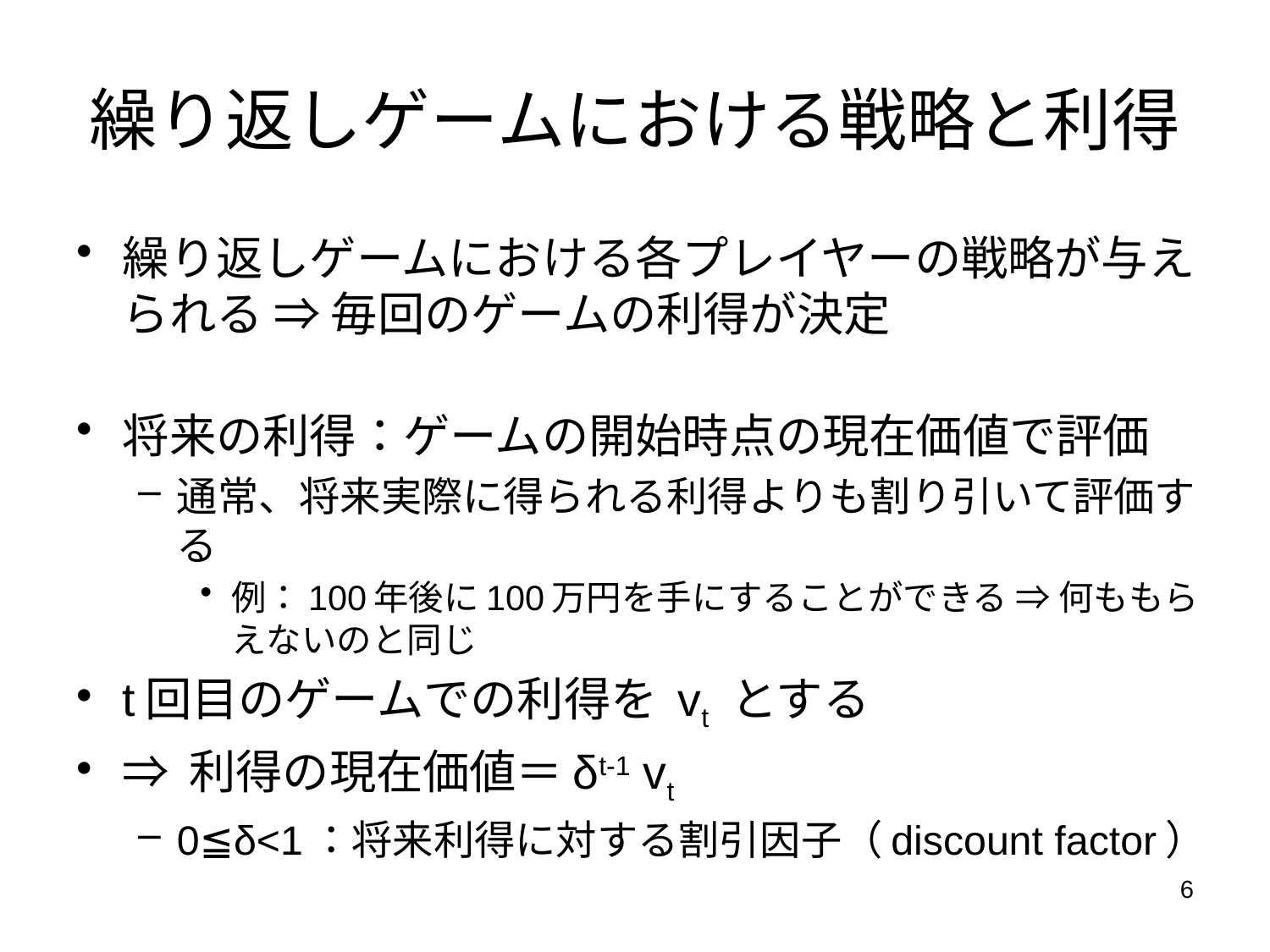

# 繰り返しゲームにおける戦略と利得
繰り返しゲームにおける各プレイヤーの戦略が与えられる ⇒ 毎回のゲームの利得が決定

将来の利得：ゲームの開始時点の現在価値で評価
通常、将来実際に得られる利得よりも割り引いて評価する
例：100年後に100万円を手にすることができる ⇒ 何ももらえないのと同じ
t回目のゲームでの利得を vt とする
⇒ 利得の現在価値＝δt-1 vt
0≦δ<1：将来利得に対する割引因子（discount factor）
6